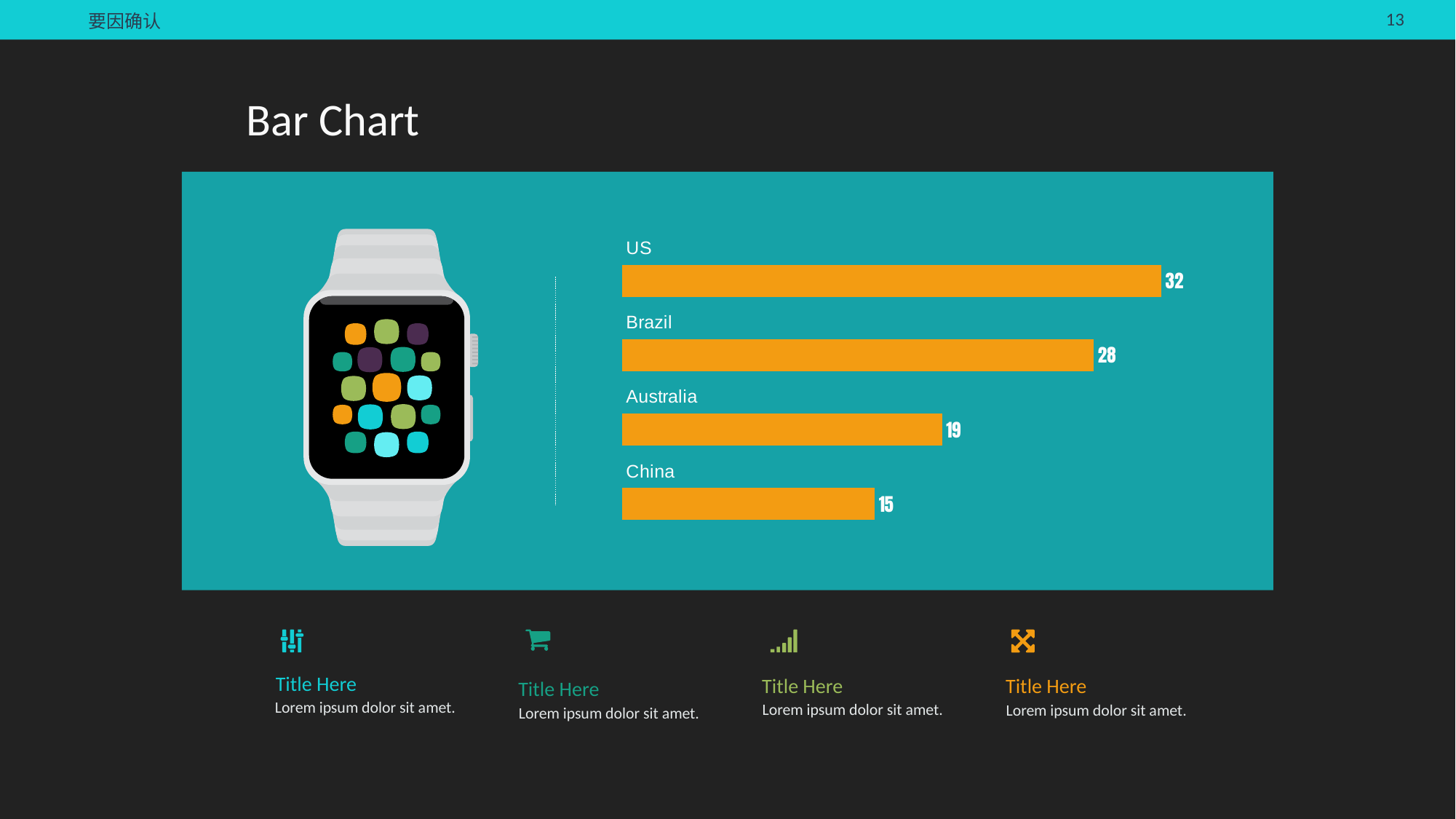

要因确认
Bar Chart

### Chart

| Category |  | 值 |
|---|---|---|
| US | 32.0 | 32.0 |
| Brazil | 28.0 | 28.0 |
| Australia | 19.0 | 19.0 |
| China | 15.0 | 15.0 |

Title Here
Lorem ipsum dolor sit amet.

Title Here
Lorem ipsum dolor sit amet.

Title Here
Lorem ipsum dolor sit amet.

Title Here
Lorem ipsum dolor sit amet.